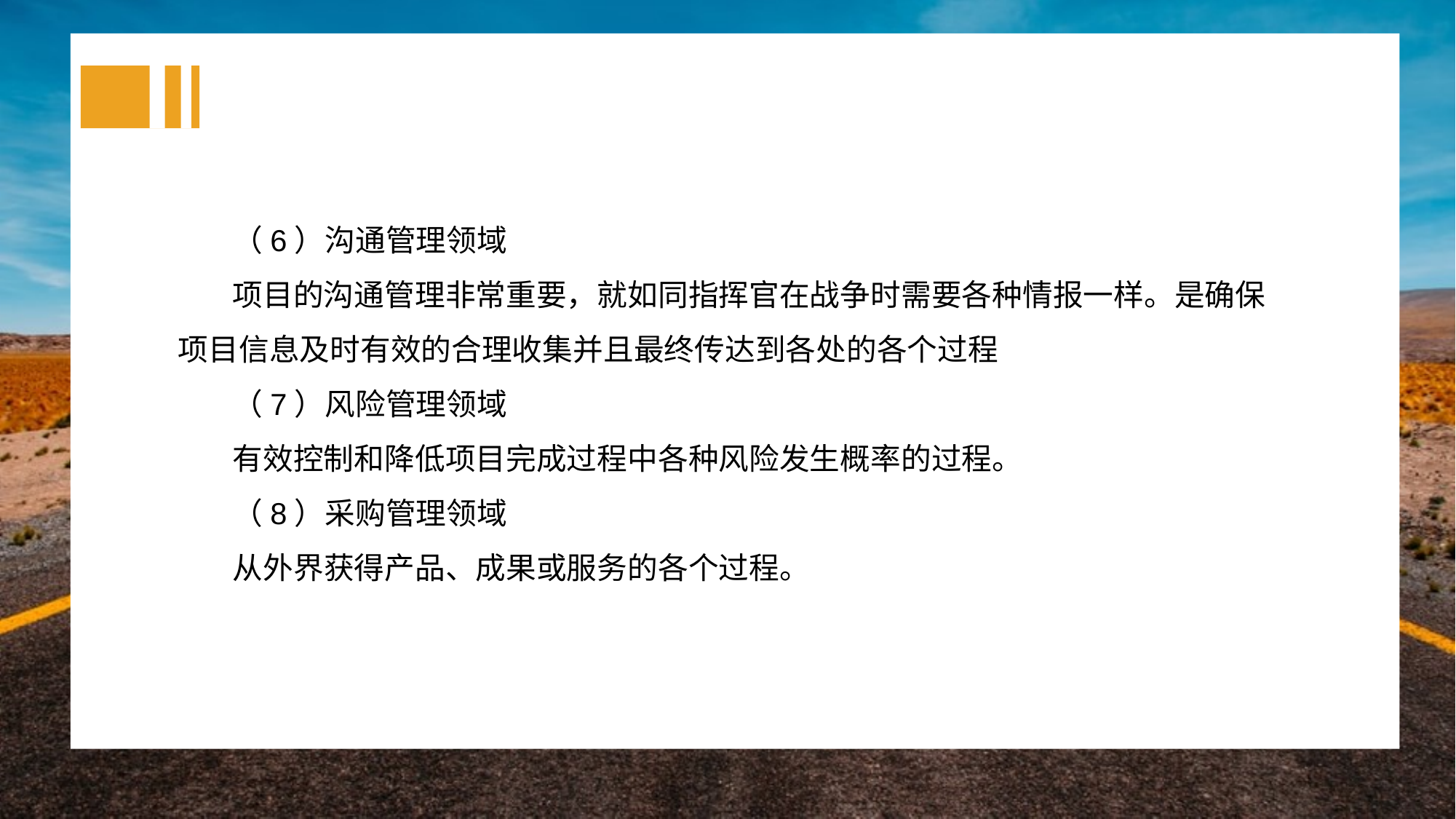

（6）沟通管理领域
项目的沟通管理非常重要，就如同指挥官在战争时需要各种情报一样。是确保项目信息及时有效的合理收集并且最终传达到各处的各个过程
（7）风险管理领域
有效控制和降低项目完成过程中各种风险发生概率的过程。
（8）采购管理领域
从外界获得产品、成果或服务的各个过程。